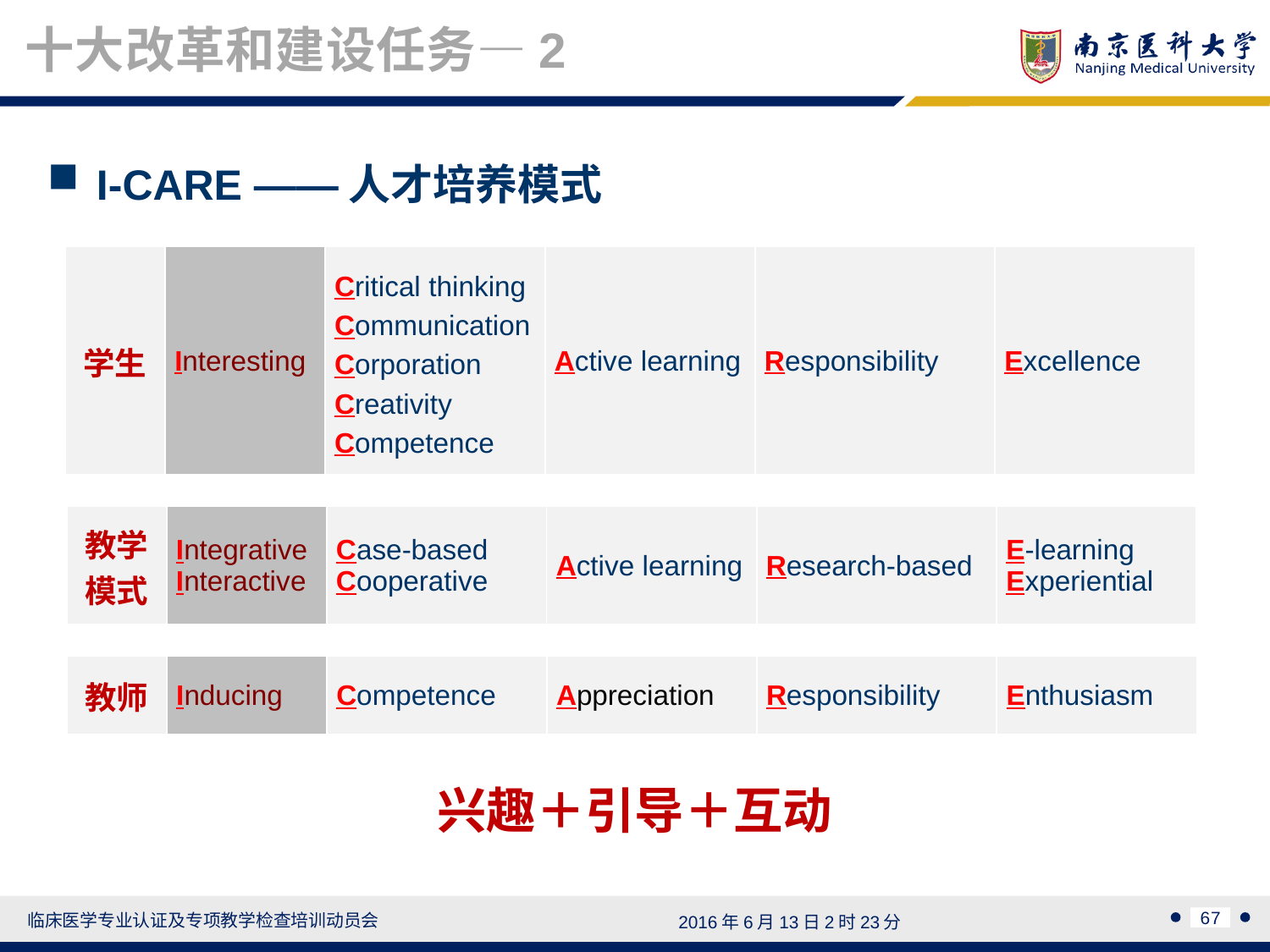

十大改革和建设任务—2
I-CARE ——人才培养模式
| 学生 | Interesting | Critical thinking Communication Corporation Creativity Competence | Active learning | Responsibility | Excellence |
| --- | --- | --- | --- | --- | --- |
| 教学 模式 | Integrative Interactive | Case-based Cooperative | Active learning | Research-based | E-learning Experiential |
| --- | --- | --- | --- | --- | --- |
| 教师 | Inducing | Competence | Appreciation | Responsibility | Enthusiasm |
| --- | --- | --- | --- | --- | --- |
兴趣＋引导＋互动